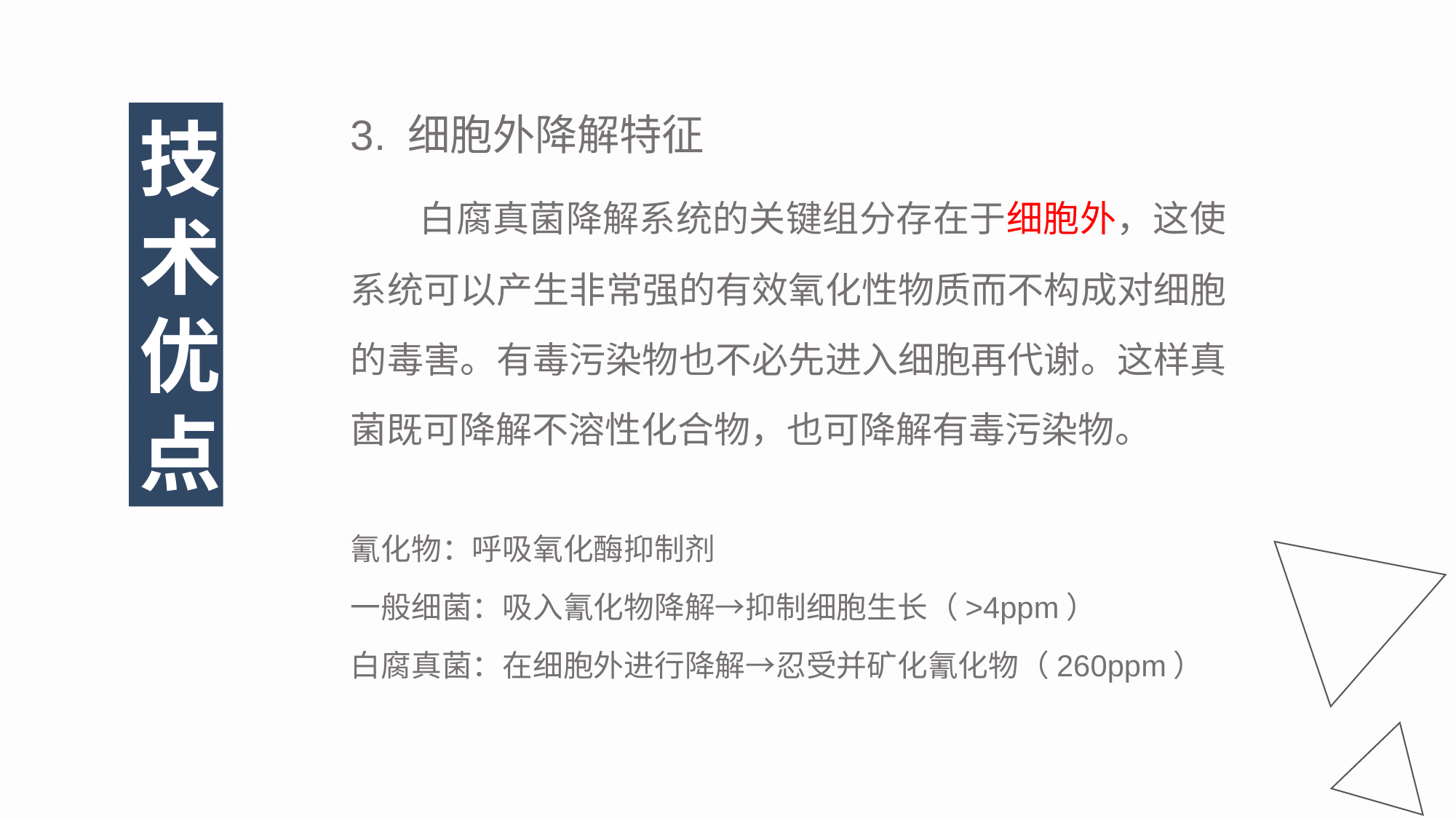

3. 细胞外降解特征
      白腐真菌降解系统的关键组分存在于细胞外，这使系统可以产生非常强的有效氧化性物质而不构成对细胞的毒害。有毒污染物也不必先进入细胞再代谢。这样真菌既可降解不溶性化合物，也可降解有毒污染物。

氰化物：呼吸氧化酶抑制剂
一般细菌：吸入氰化物降解→抑制细胞生长（>4ppm）
白腐真菌：在细胞外进行降解→忍受并矿化氰化物（260ppm）
技术优点